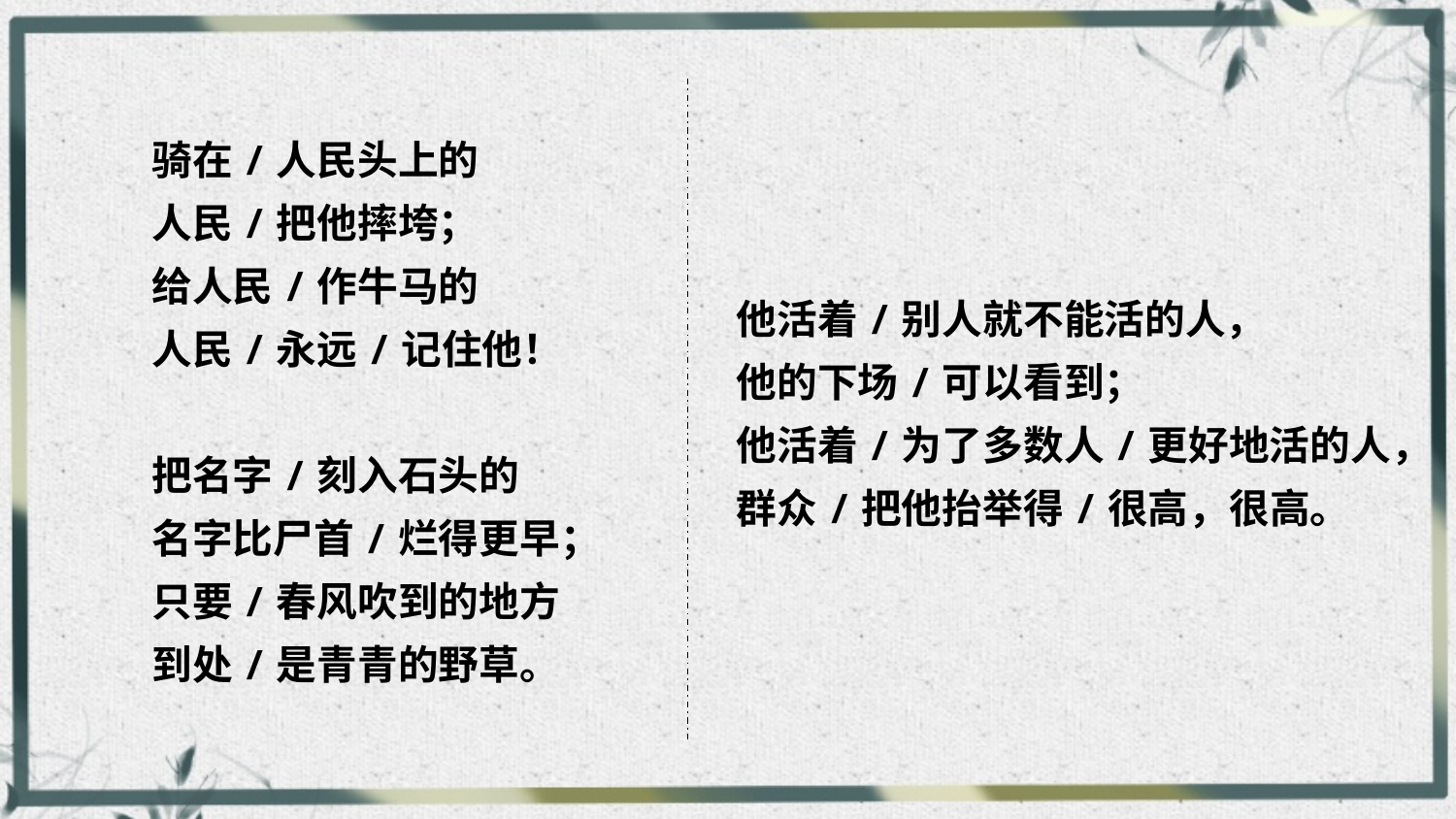

骑在/人民头上的
人民/把他摔垮；
给人民/作牛马的
人民/永远/记住他！

把名字/刻入石头的
名字比尸首/烂得更早；
只要/春风吹到的地方
到处/是青青的野草。
他活着/别人就不能活的人，
他的下场/可以看到；
他活着/为了多数人/更好地活的人，
群众/把他抬举得/很高，很高。